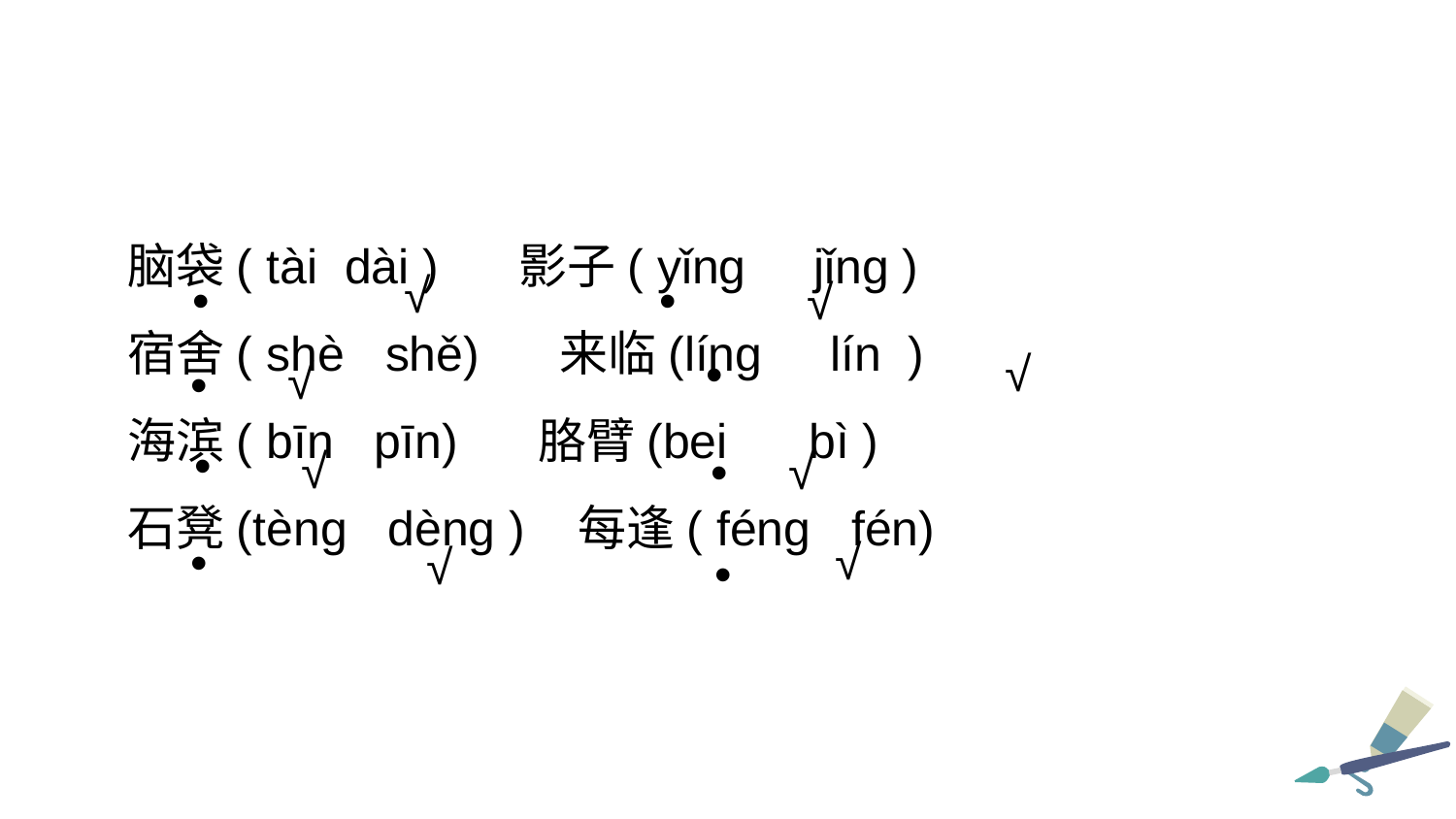

脑袋( tài  dài )     影子( yǐng     jǐng )
宿舍( shè   shě)     来临(líng     lín  )
海滨( bīn   pīn)     胳臂(bei      bì )
石凳(tèng   dèng )   每逢( féng   fén)

√
•
•
√
•
√
√
•
•
√
•
√
•
√
√
•